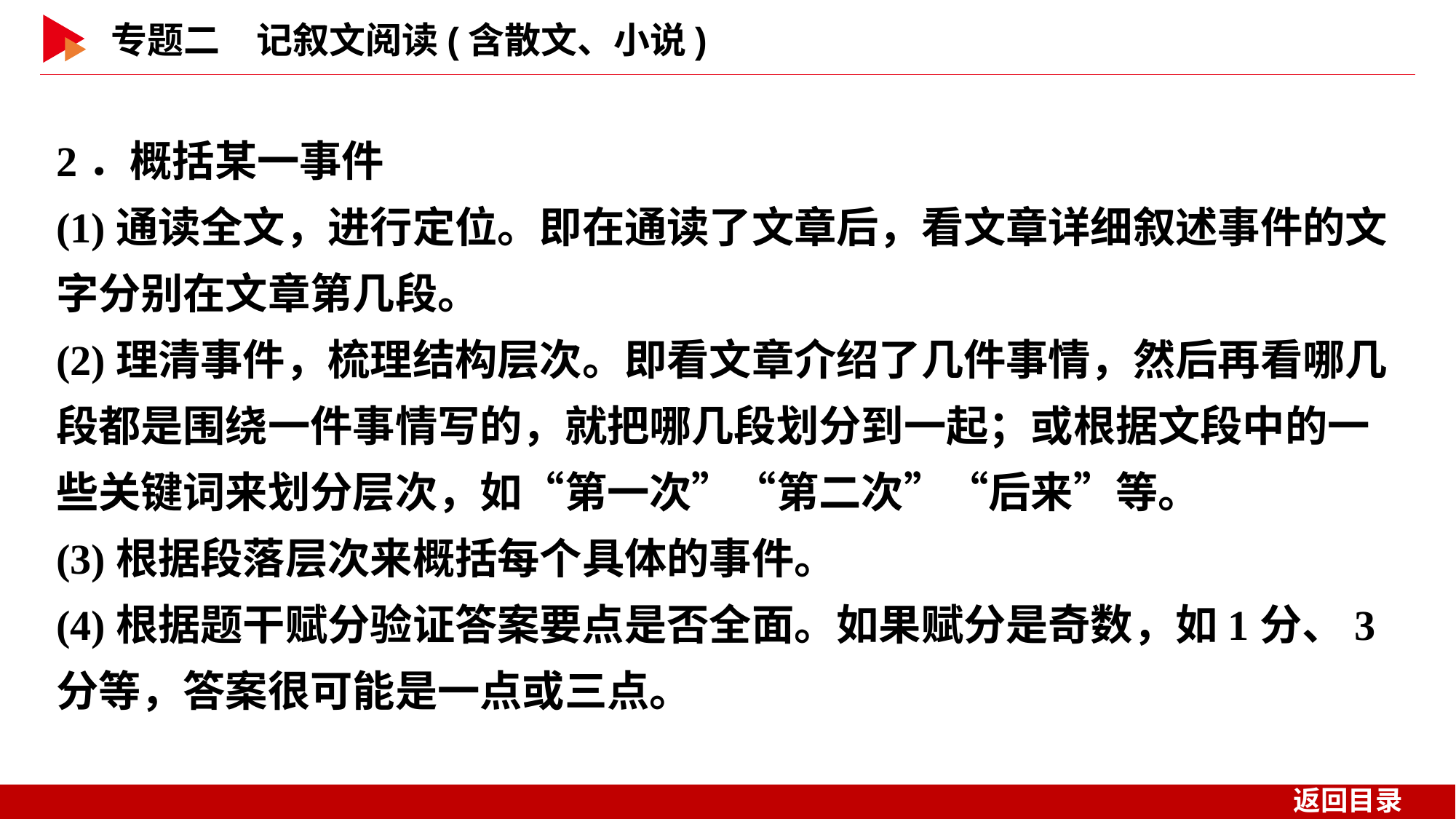

2．概括某一事件
(1)通读全文，进行定位。即在通读了文章后，看文章详细叙述事件的文字分别在文章第几段。
(2)理清事件，梳理结构层次。即看文章介绍了几件事情，然后再看哪几段都是围绕一件事情写的，就把哪几段划分到一起；或根据文段中的一些关键词来划分层次，如“第一次”“第二次”“后来”等。
(3)根据段落层次来概括每个具体的事件。
(4)根据题干赋分验证答案要点是否全面。如果赋分是奇数，如1分、3分等，答案很可能是一点或三点。